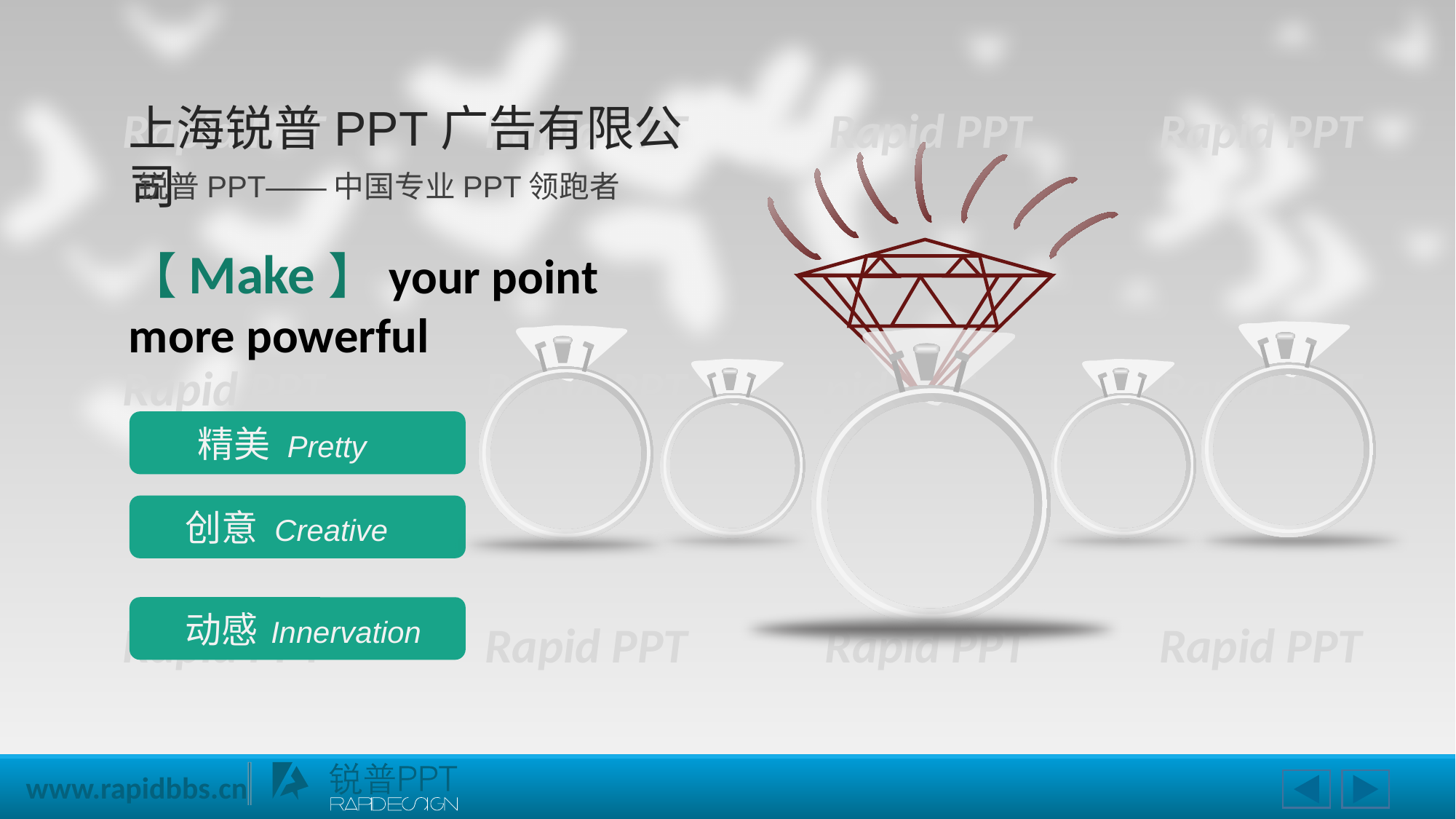

上海锐普PPT广告有限公司
Rapid PPT
Rapid PPT
Rapid PPT
Rapid PPT

锐普PPT——中国专业PPT领跑者

【Make】your point
more powerful

Rapid PPT
Rapid PPT
pid PPT
Rapid PPT

 精美 Pretty
    创意 Creative
    动感 Innervation
Rapid PPT
Rapid PPT
Rapid PPT
Rapid PPT

www.rapidbbs.cn